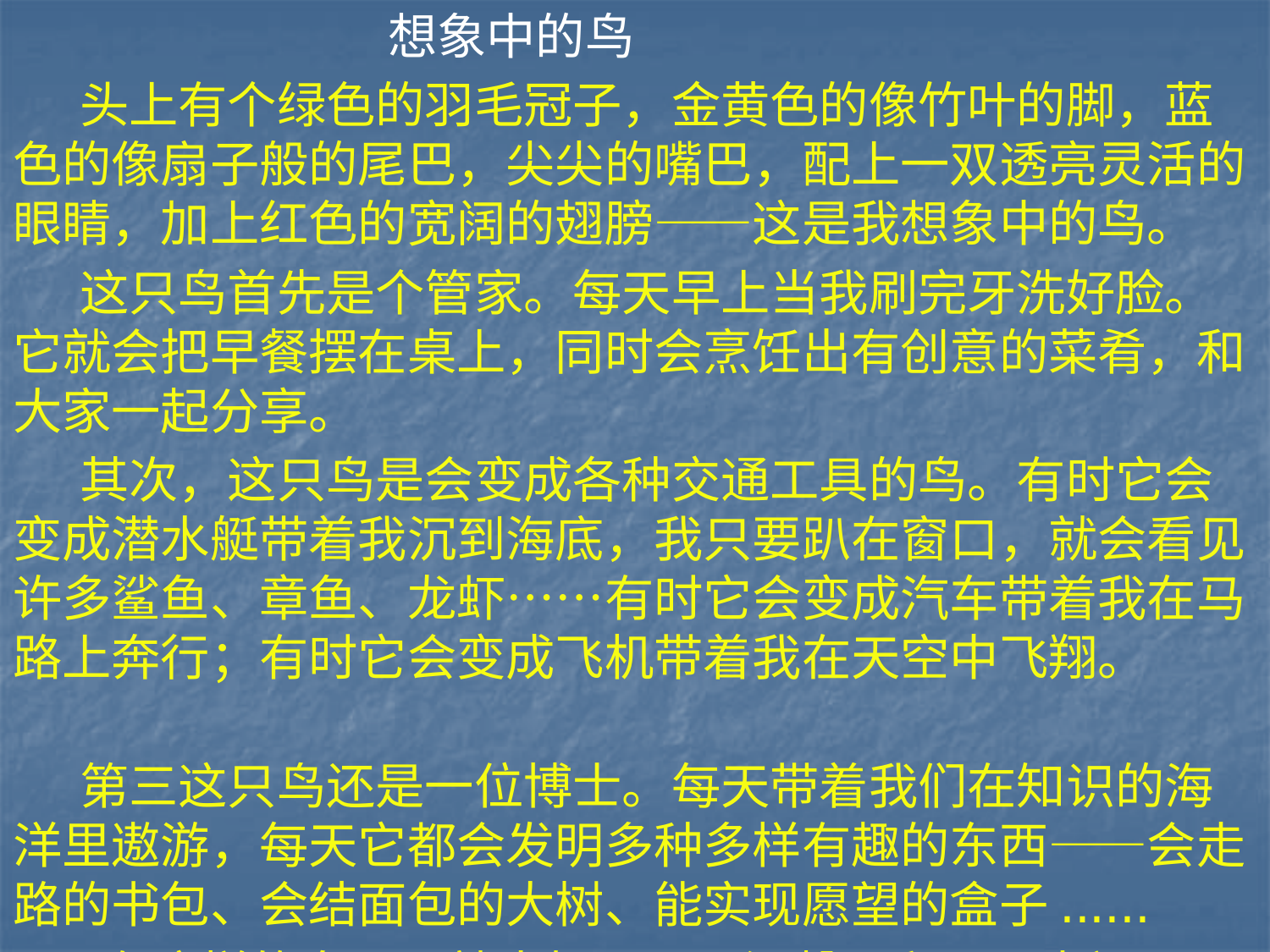

想象中的鸟
     头上有个绿色的羽毛冠子，金黄色的像竹叶的脚，蓝色的像扇子般的尾巴，尖尖的嘴巴，配上一双透亮灵活的眼睛，加上红色的宽阔的翅膀——这是我想象中的鸟。
     这只鸟首先是个管家。每天早上当我刷完牙洗好脸。它就会把早餐摆在桌上，同时会烹饪出有创意的菜肴，和大家一起分享。
     其次，这只鸟是会变成各种交通工具的鸟。有时它会变成潜水艇带着我沉到海底，我只要趴在窗口，就会看见许多鲨鱼、章鱼、龙虾……有时它会变成汽车带着我在马路上奔行；有时它会变成飞机带着我在天空中飞翔。
     第三这只鸟还是一位博士。每天带着我们在知识的海洋里遨游，每天它都会发明多种多样有趣的东西——会走路的书包、会结面包的大树、能实现愿望的盒子......
       有这样的鸟，那就太好了——温馨、和平、幸福